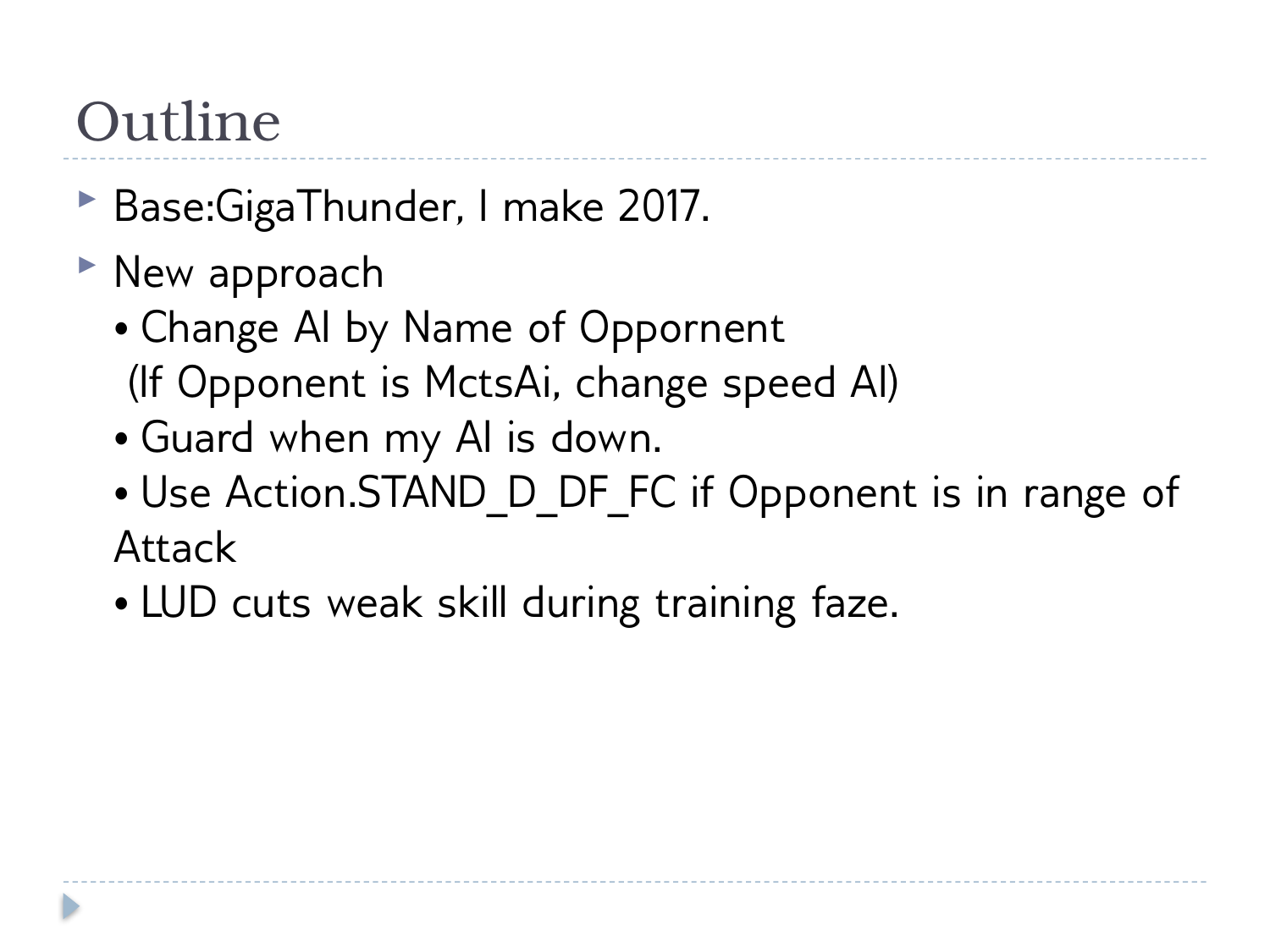

# Outline
Base:GigaThunder, I make 2017.
New approach
・Change AI by Name of Oppornent
 (If Opponent is MctsAi, change speed AI)
・Guard when my AI is down.
・Use Action.STAND_D_DF_FC if Opponent is in range of Attack
・LUD cuts weak skill during training faze.